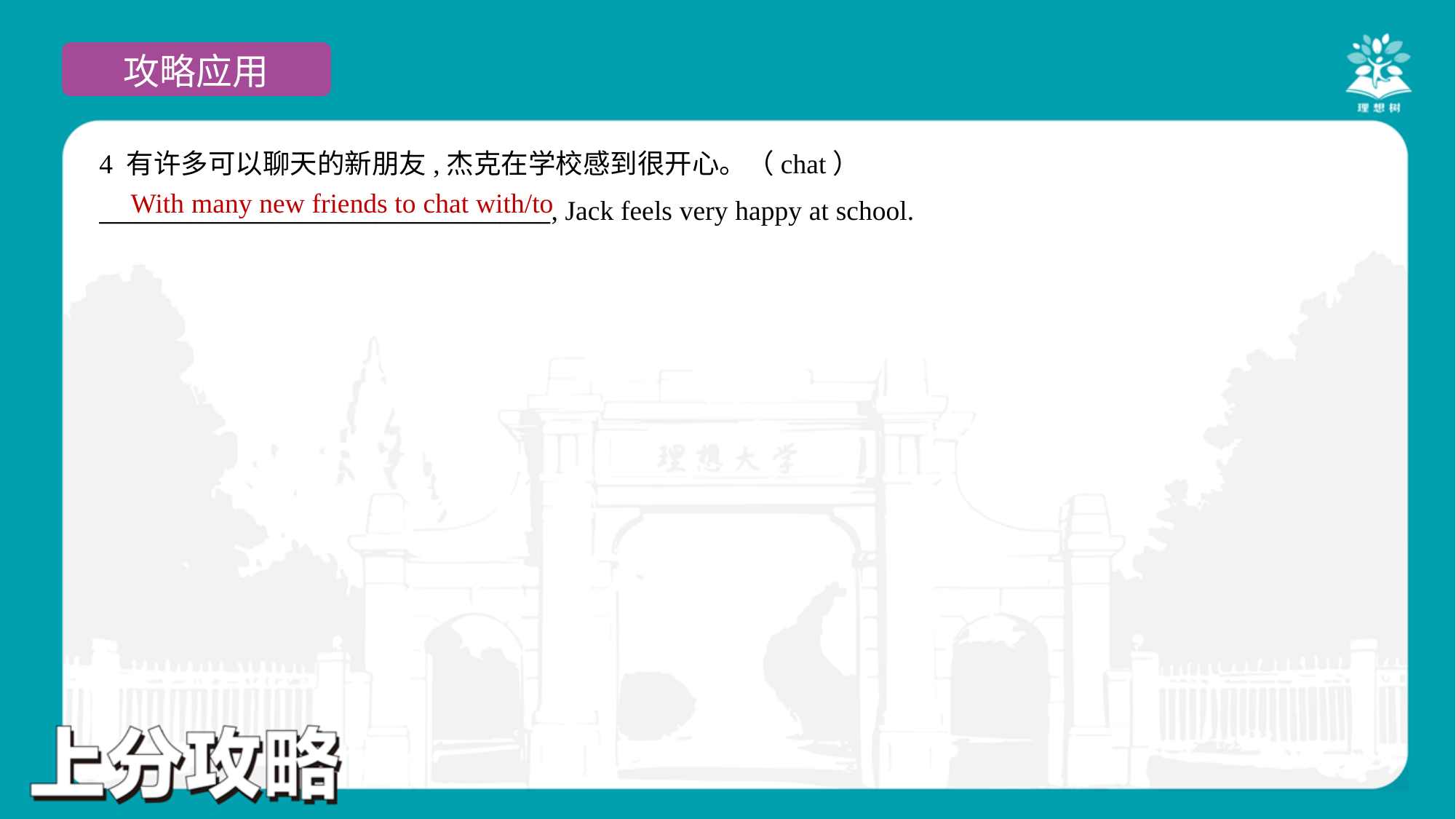

4 有许多可以聊天的新朋友,杰克在学校感到很开心。（chat）
____________________________________, Jack feels very happy at school.
With many new friends to chat with/to